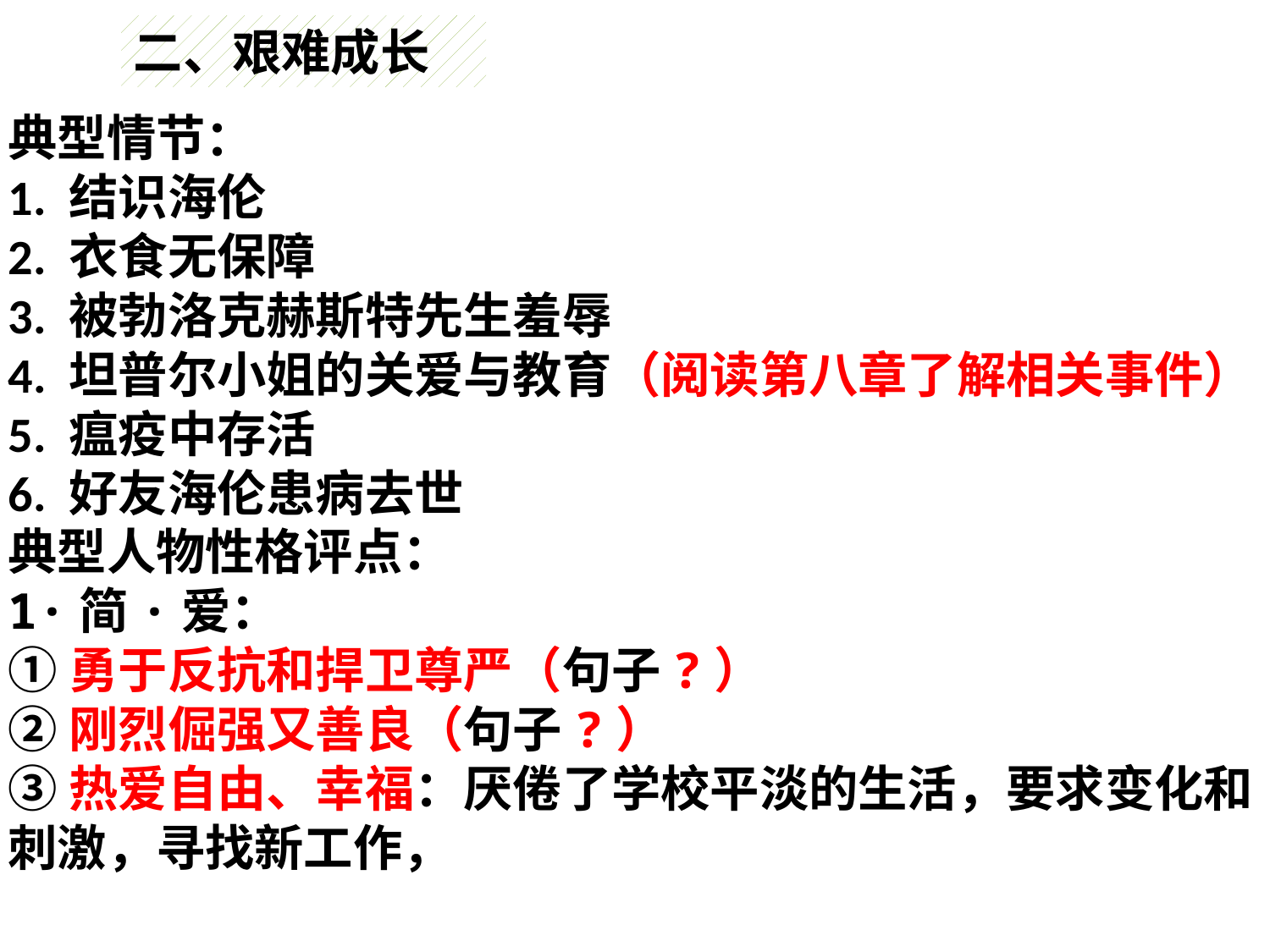

二、艰难成长
典型情节：
1. 结识海伦
2. 衣食无保障
3. 被勃洛克赫斯特先生羞辱
4. 坦普尔小姐的关爱与教育（阅读第八章了解相关事件）
5. 瘟疫中存活
6. 好友海伦患病去世
典型人物性格评点：
1·简·爱：
①勇于反抗和捍卫尊严（句子?）
②刚烈倔强又善良（句子?）
③热爱自由、幸福：厌倦了学校平淡的生活，要求变化和刺激，寻找新工作，